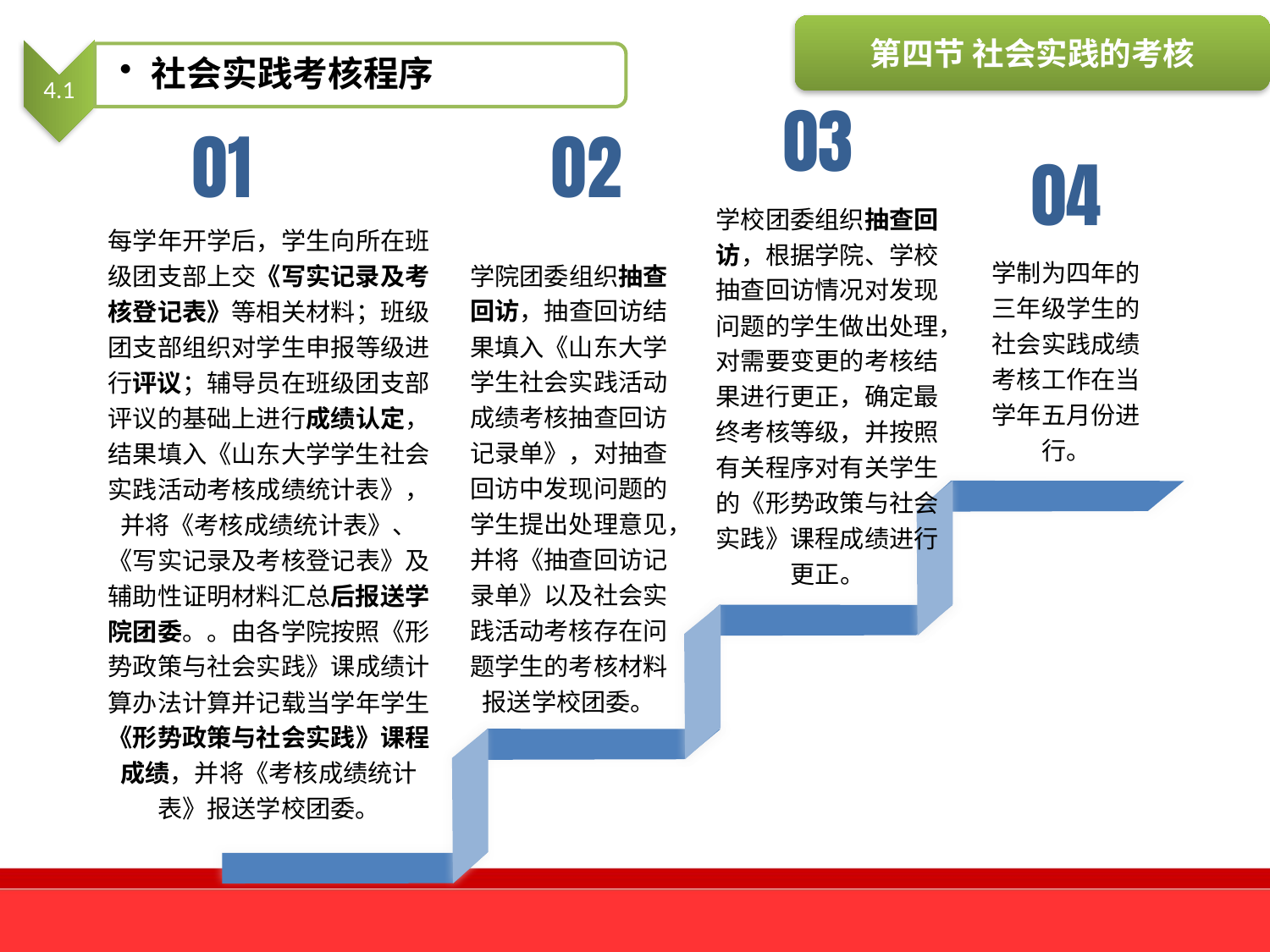

第四节 社会实践的考核

4.1

社会实践考核程序
03
01
02
04
学校团委组织抽查回访，根据学院、学校抽查回访情况对发现问题的学生做出处理，对需要变更的考核结果进行更正，确定最终考核等级，并按照有关程序对有关学生的《形势政策与社会实践》课程成绩进行更正。
学院团委组织抽查回访，抽查回访结果填入《山东大学学生社会实践活动成绩考核抽查回访记录单》，对抽查回访中发现问题的学生提出处理意见，并将《抽查回访记录单》以及社会实践活动考核存在问题学生的考核材料报送学校团委。
每学年开学后，学生向所在班级团支部上交《写实记录及考核登记表》等相关材料；班级团支部组织对学生申报等级进行评议；辅导员在班级团支部评议的基础上进行成绩认定，结果填入《山东大学学生社会实践活动考核成绩统计表》，并将《考核成绩统计表》、《写实记录及考核登记表》及辅助性证明材料汇总后报送学院团委。。由各学院按照《形势政策与社会实践》课成绩计算办法计算并记载当学年学生《形势政策与社会实践》课程成绩，并将《考核成绩统计表》报送学校团委。
学制为四年的三年级学生的社会实践成绩考核工作在当学年五月份进行。